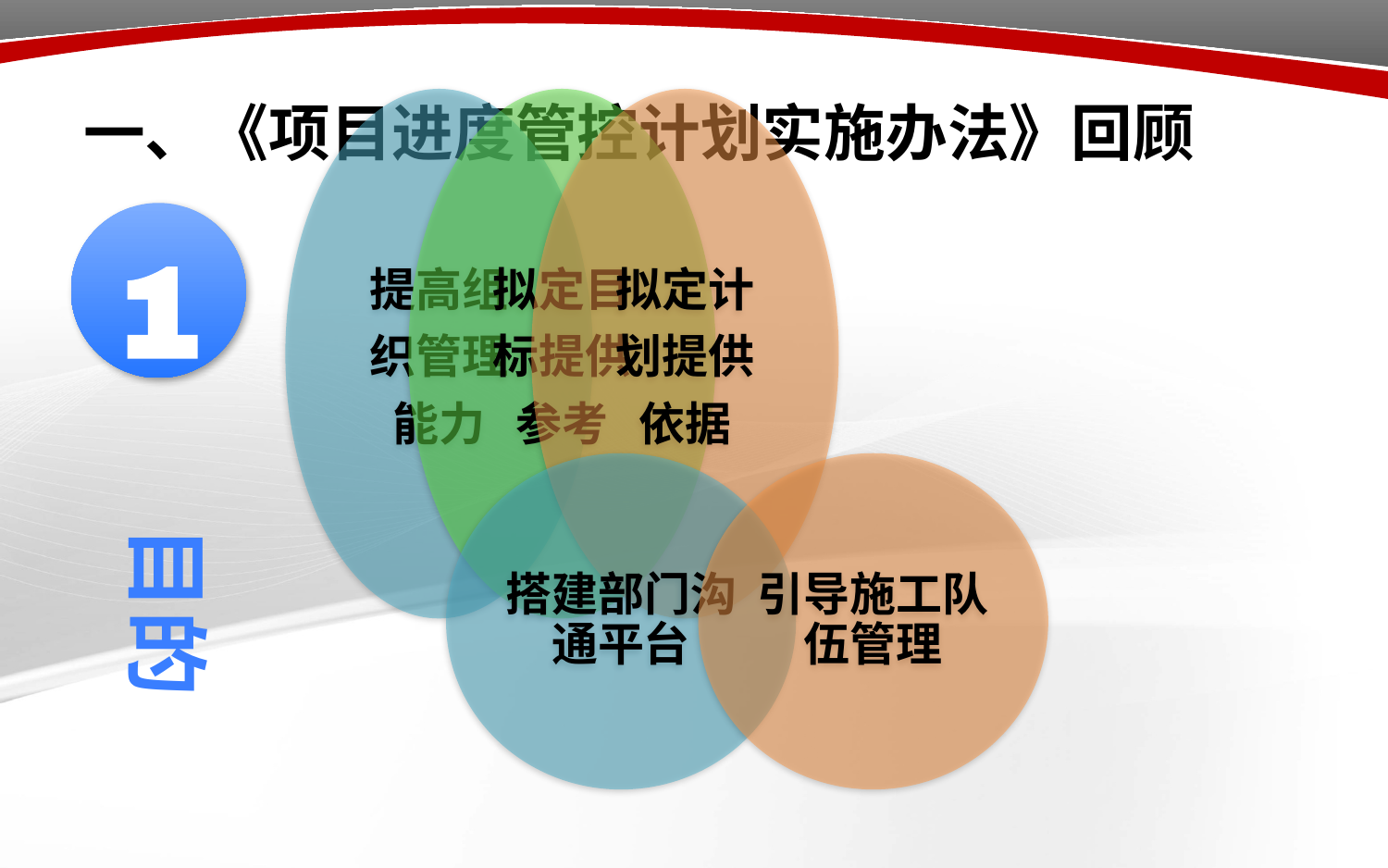

# 一、《项目进度管控计划实施办法》回顾

搭建部门沟通平台
引导施工队伍管理
1
目的